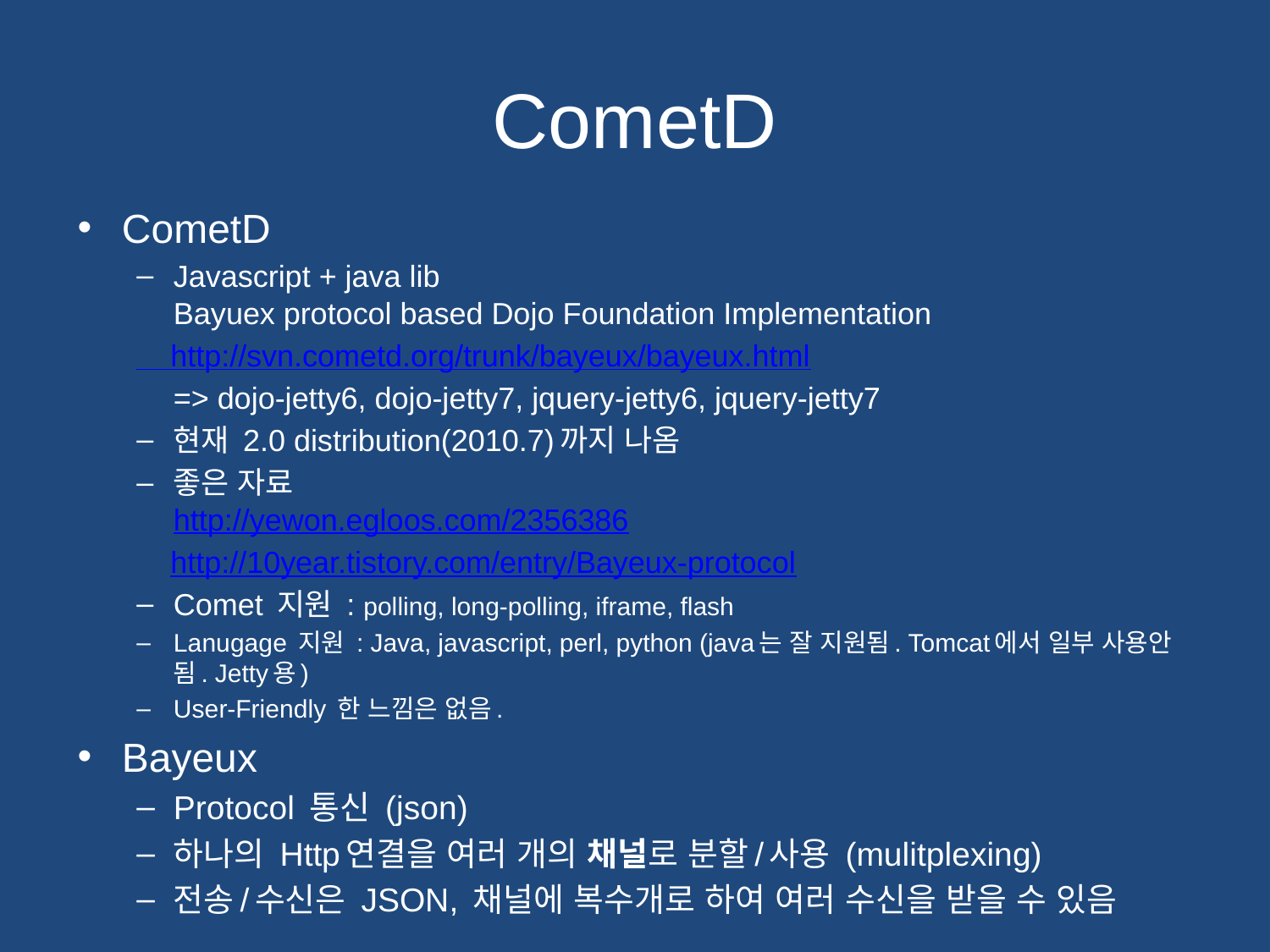

# CometD
CometD
Javascript + java lib
Bayuex protocol based Dojo Foundation Implementation
    http://svn.cometd.org/trunk/bayeux/bayeux.html
	=> dojo-jetty6, dojo-jetty7, jquery-jetty6, jquery-jetty7
현재 2.0 distribution(2010.7)까지 나옴
좋은 자료
http://yewon.egloos.com/2356386
    http://10year.tistory.com/entry/Bayeux-protocol
Comet 지원 : polling, long-polling, iframe, flash
Lanugage 지원 : Java, javascript, perl, python (java는 잘 지원됨. Tomcat에서 일부 사용안됨. Jetty용)
User-Friendly 한 느낌은 없음.
Bayeux
Protocol 통신 (json)
하나의 Http연결을 여러 개의 채널로 분할/사용 (mulitplexing)
전송/수신은 JSON, 채널에 복수개로 하여 여러 수신을 받을 수 있음